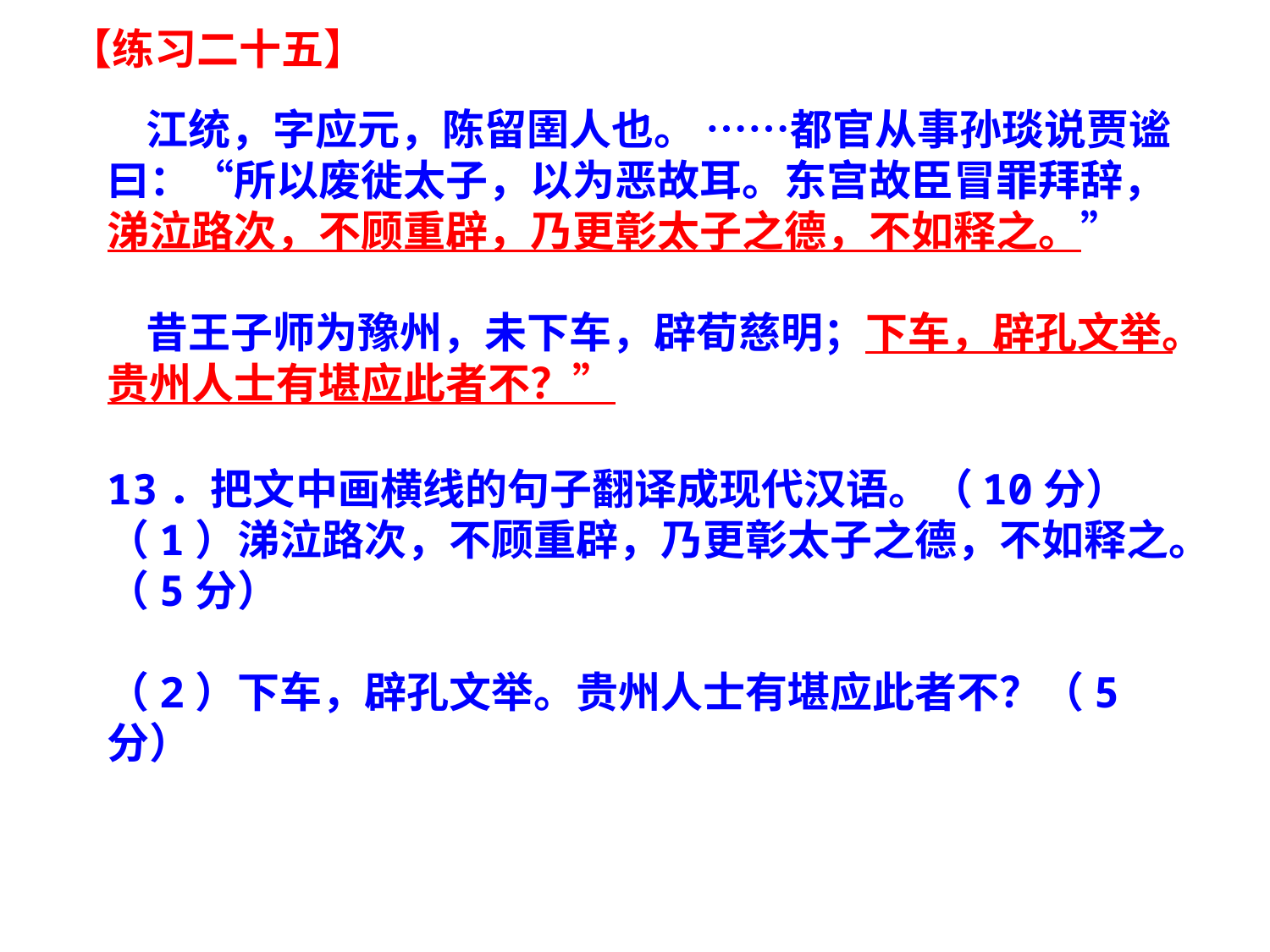

【练习二十五】
   江统，字应元，陈留圉人也。 ……都官从事孙琰说贾谧曰：“所以废徙太子，以为恶故耳。东宫故臣冒罪拜辞，涕泣路次，不顾重辟，乃更彰太子之德，不如释之。”

   昔王子师为豫州，未下车，辟荀慈明；下车，辟孔文举。贵州人士有堪应此者不？”
13．把文中画横线的句子翻译成现代汉语。（10分）
（1）涕泣路次，不顾重辟，乃更彰太子之德，不如释之。（5分）

（2）下车，辟孔文举。贵州人士有堪应此者不？（5分）